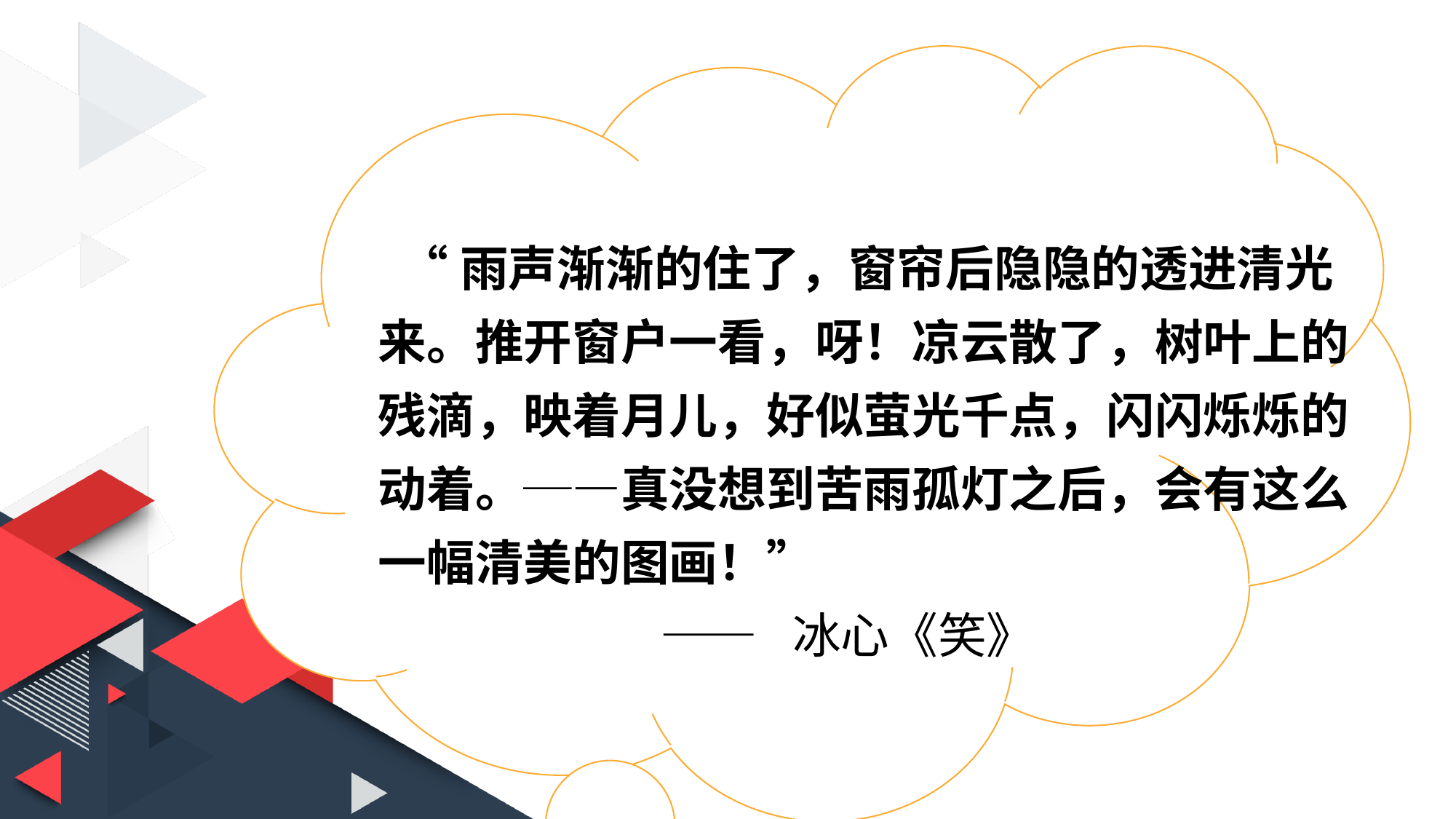

“雨声渐渐的住了，窗帘后隐隐的透进清光来。推开窗户一看，呀！凉云散了，树叶上的残滴，映着月儿，好似萤光千点，闪闪烁烁的动着。─—真没想到苦雨孤灯之后，会有这么一幅清美的图画！”
                          ——  冰心《笑》